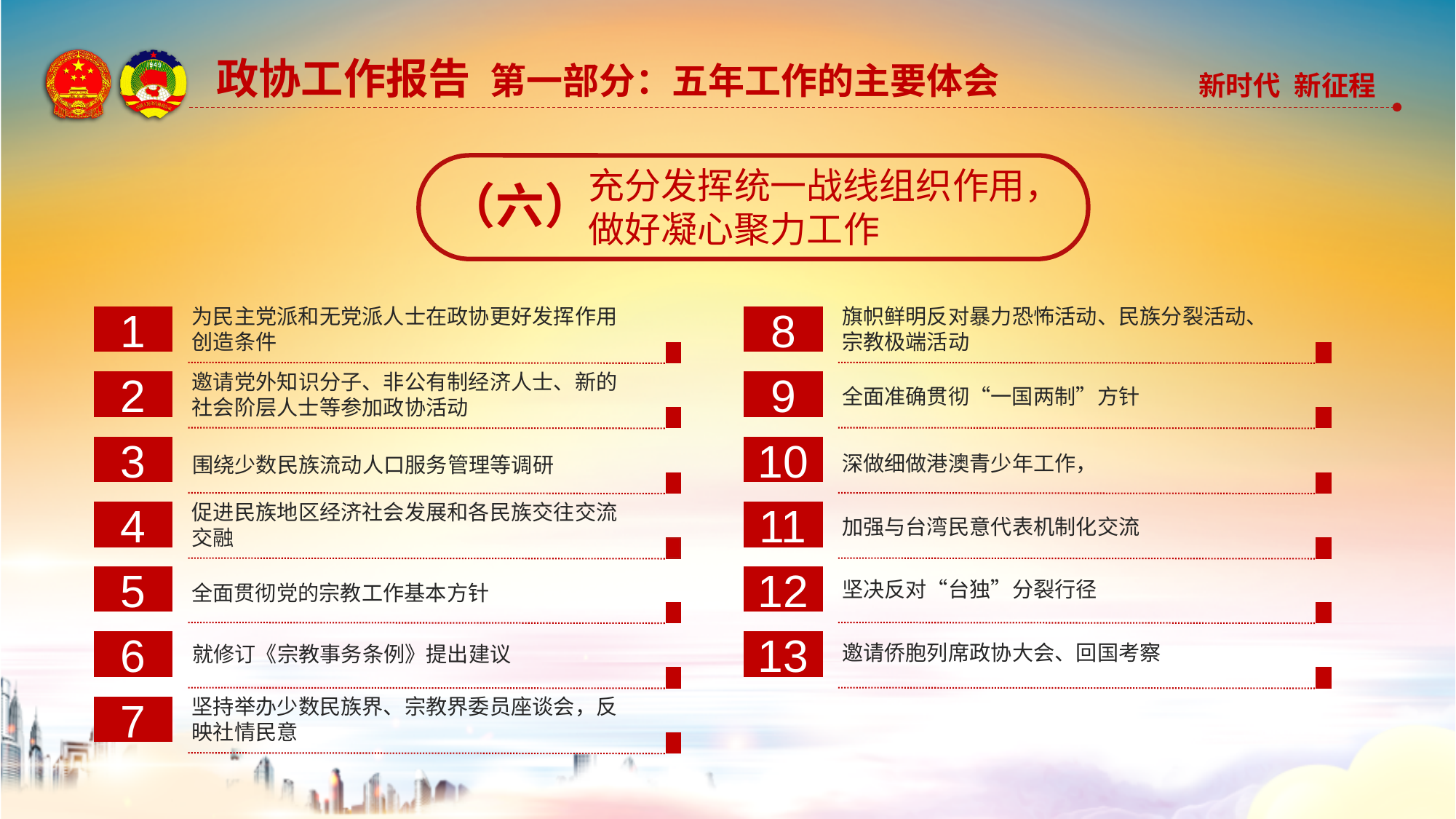

政协工作报告  第一部分：五年工作的主要体会

充分发挥统一战线组织作用，
做好凝心聚力工作
（六）

为民主党派和无党派人士在政协更好发挥作用创造条件
1

旗帜鲜明反对暴力恐怖活动、民族分裂活动、宗教极端活动
8

邀请党外知识分子、非公有制经济人士、新的社会阶层人士等参加政协活动
2

9
全面准确贯彻“一国两制”方针

3
围绕少数民族流动人口服务管理等调研

10
深做细做港澳青少年工作，

促进民族地区经济社会发展和各民族交往交流交融
4

11
加强与台湾民意代表机制化交流

5
全面贯彻党的宗教工作基本方针

12
坚决反对“台独”分裂行径

6
就修订《宗教事务条例》提出建议

13
邀请侨胞列席政协大会、回国考察

坚持举办少数民族界、宗教界委员座谈会，反映社情民意
7